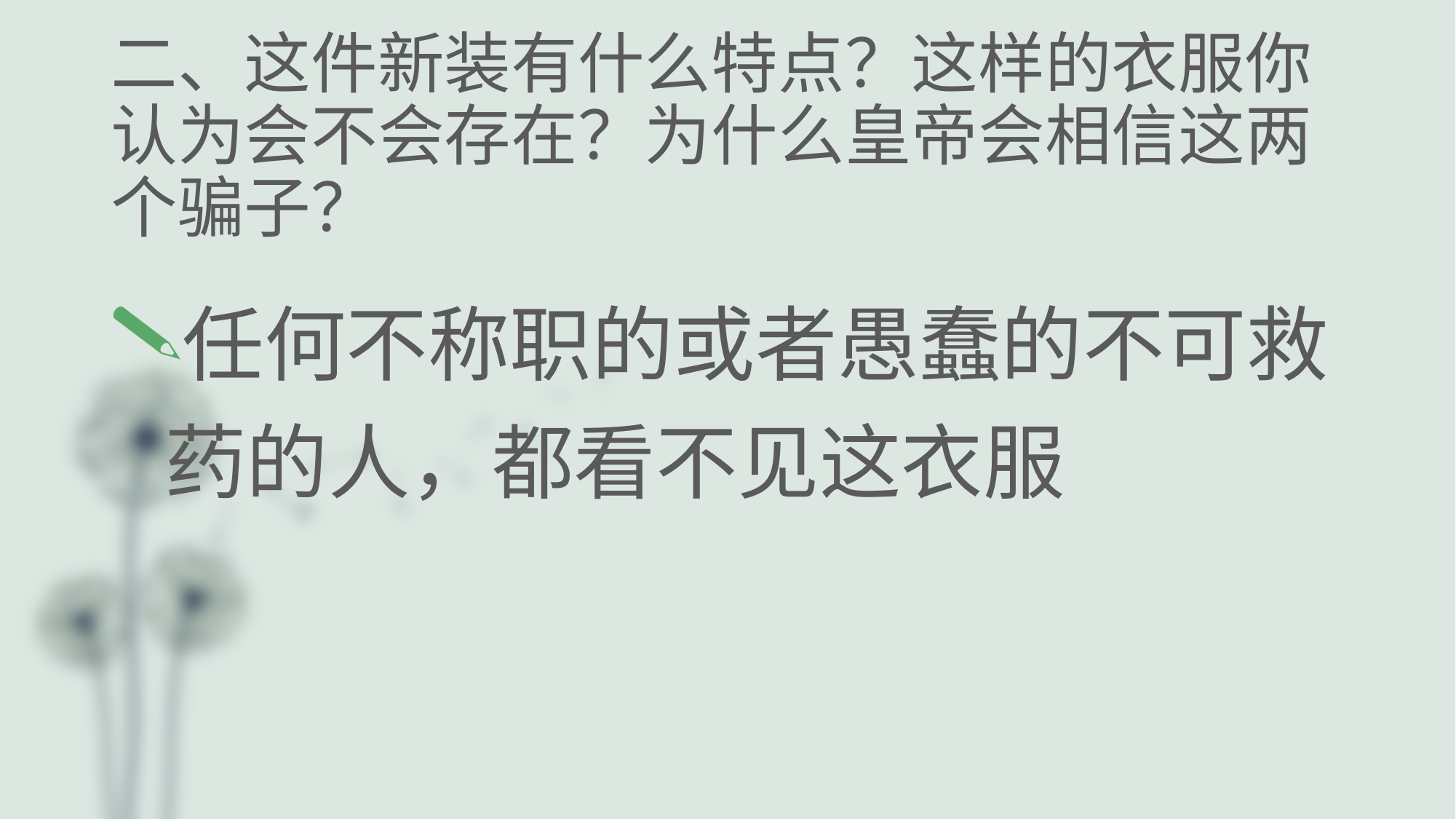

# 二、这件新装有什么特点？这样的衣服你认为会不会存在？为什么皇帝会相信这两个骗子？

任何不称职的或者愚蠢的不可救药的人，都看不见这衣服